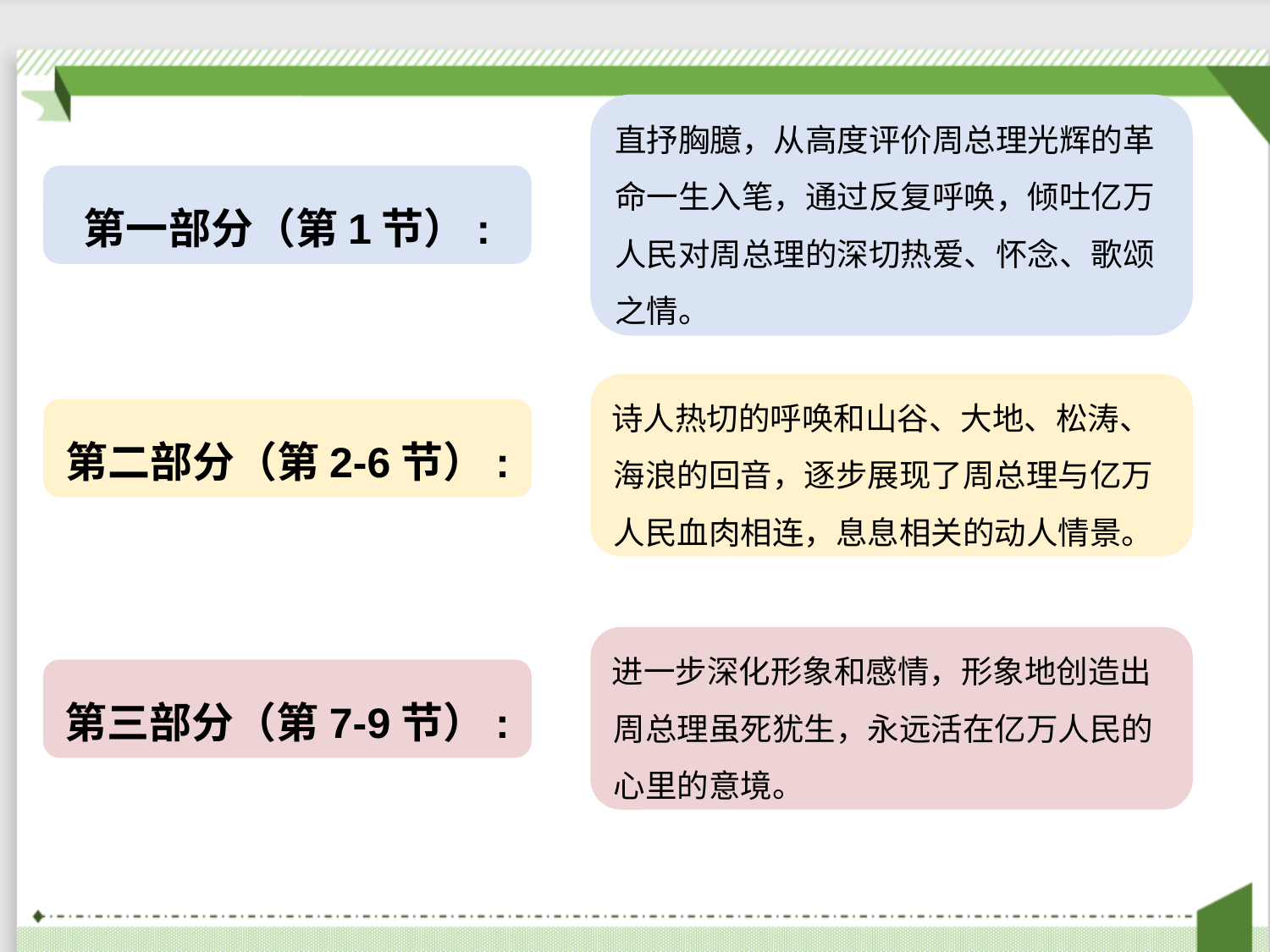

直抒胸臆，从高度评价周总理光辉的革命一生入笔，通过反复呼唤，倾吐亿万人民对周总理的深切热爱、怀念、歌颂之情。
第一部分（第1节）:
诗人热切的呼唤和山谷、大地、松涛、海浪的回音，逐步展现了周总理与亿万人民血肉相连，息息相关的动人情景。
第二部分（第2-6节）:
进一步深化形象和感情，形象地创造出周总理虽死犹生，永远活在亿万人民的心里的意境。
第三部分（第7-9节）: